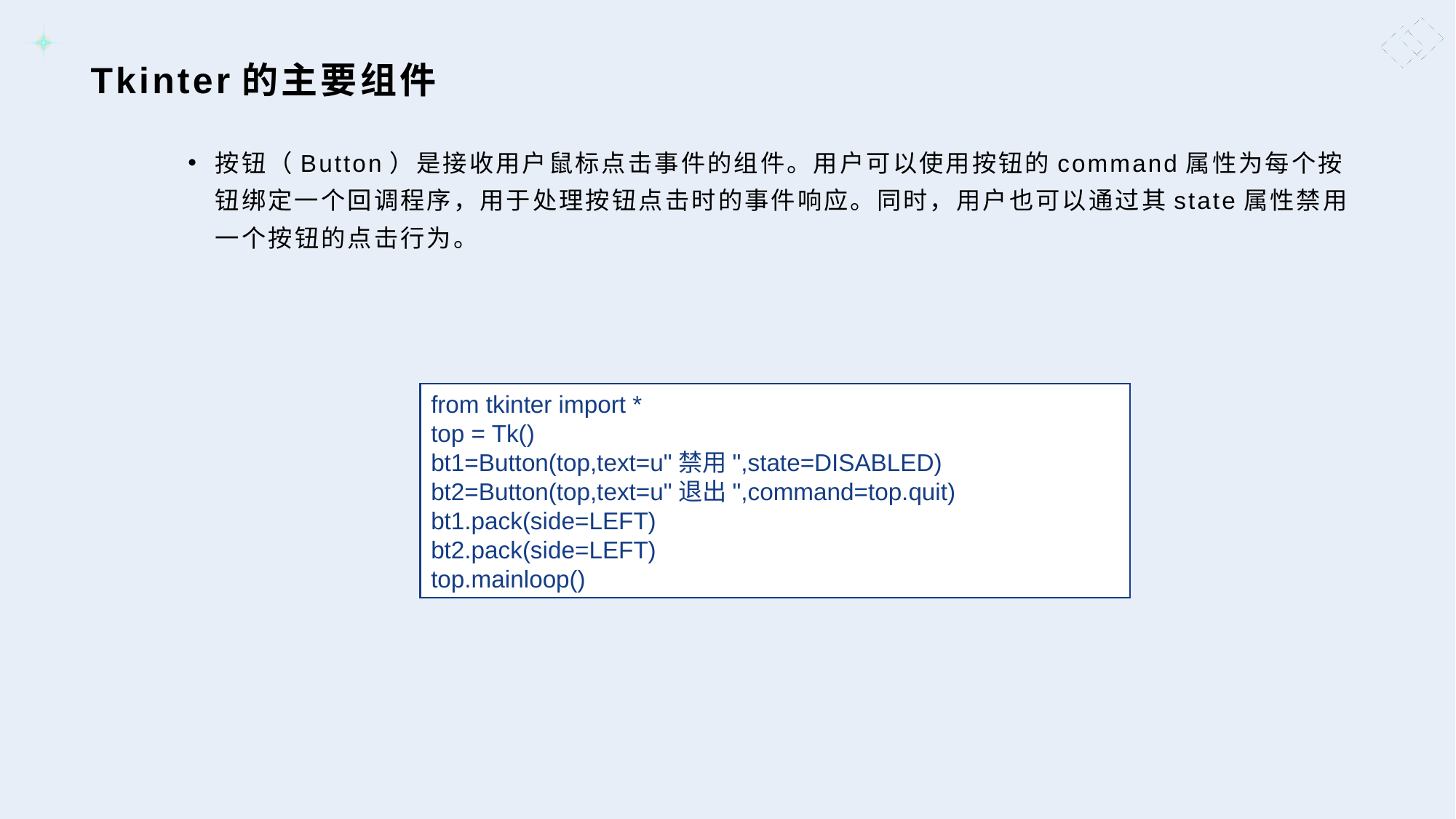

# Tkinter的主要组件
按钮（Button）是接收用户鼠标点击事件的组件。用户可以使用按钮的command属性为每个按钮绑定一个回调程序，用于处理按钮点击时的事件响应。同时，用户也可以通过其state属性禁用一个按钮的点击行为。

from tkinter import *
top = Tk()
bt1=Button(top,text=u"禁用",state=DISABLED)
bt2=Button(top,text=u"退出",command=top.quit)
bt1.pack(side=LEFT)
bt2.pack(side=LEFT)
top.mainloop()